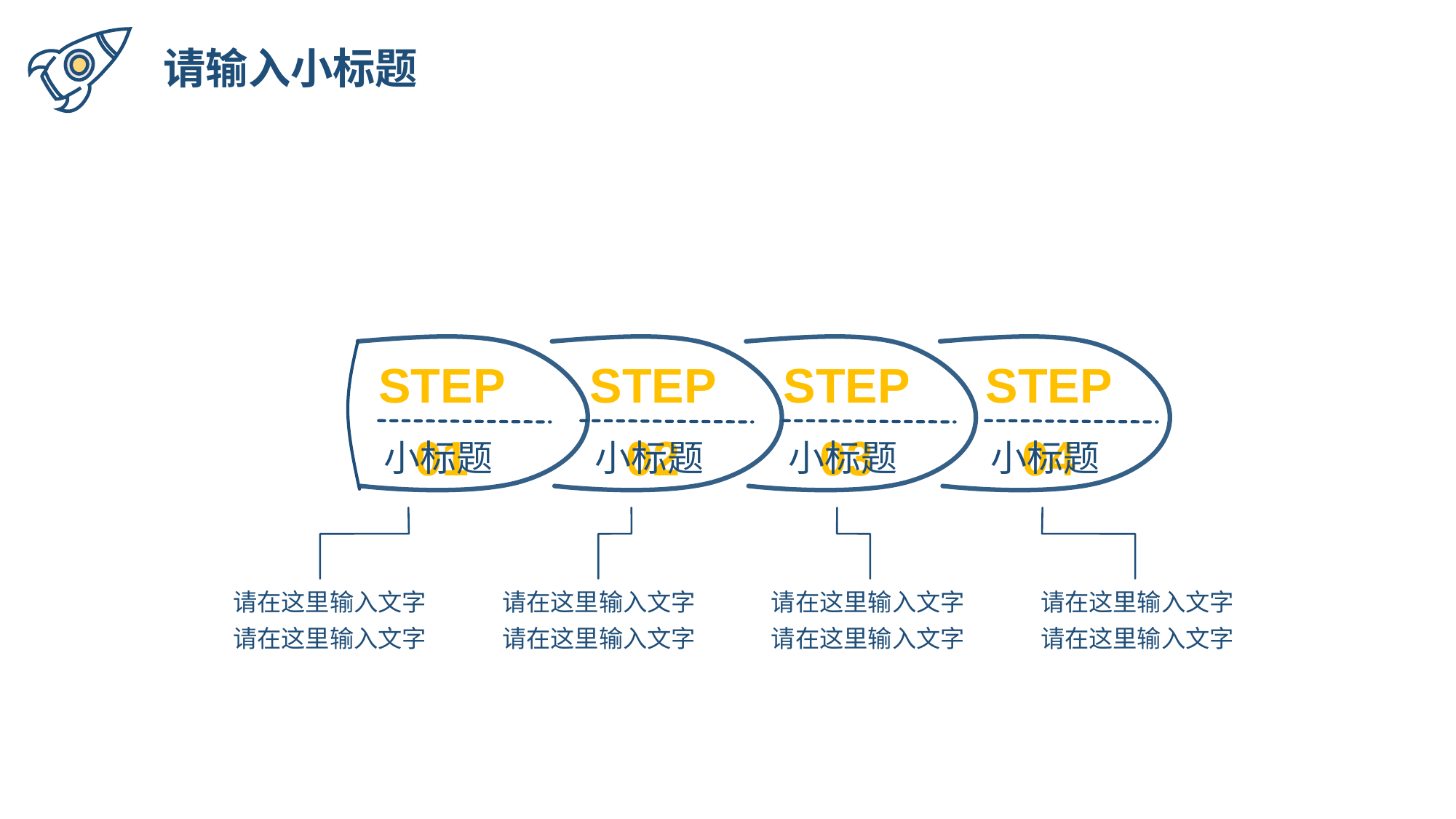

请输入小标题
STEP 01
STEP 02
STEP 03
STEP 04

小标题
小标题
小标题
小标题

请在这里输入文字请在这里输入文字
请在这里输入文字请在这里输入文字
请在这里输入文字请在这里输入文字
请在这里输入文字请在这里输入文字